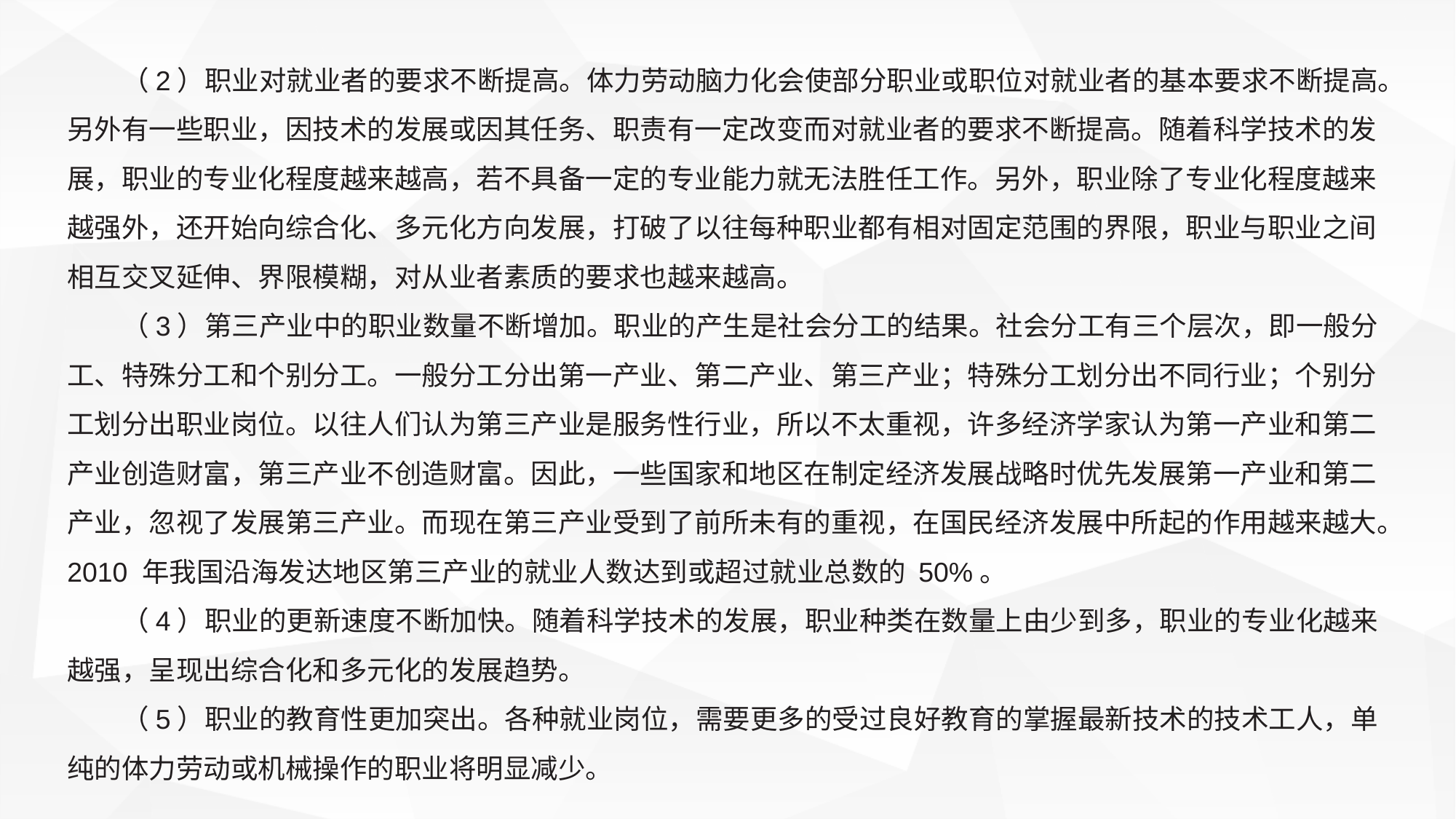

（2）职业对就业者的要求不断提高。体力劳动脑力化会使部分职业或职位对就业者的基本要求不断提高。另外有一些职业，因技术的发展或因其任务、职责有一定改变而对就业者的要求不断提高。随着科学技术的发展，职业的专业化程度越来越高，若不具备一定的专业能力就无法胜任工作。另外，职业除了专业化程度越来越强外，还开始向综合化、多元化方向发展，打破了以往每种职业都有相对固定范围的界限，职业与职业之间相互交叉延伸、界限模糊，对从业者素质的要求也越来越高。
（3）第三产业中的职业数量不断增加。职业的产生是社会分工的结果。社会分工有三个层次，即一般分工、特殊分工和个别分工。一般分工分出第一产业、第二产业、第三产业；特殊分工划分出不同行业；个别分工划分出职业岗位。以往人们认为第三产业是服务性行业，所以不太重视，许多经济学家认为第一产业和第二产业创造财富，第三产业不创造财富。因此，一些国家和地区在制定经济发展战略时优先发展第一产业和第二产业，忽视了发展第三产业。而现在第三产业受到了前所未有的重视，在国民经济发展中所起的作用越来越大。2010 年我国沿海发达地区第三产业的就业人数达到或超过就业总数的 50%。
（4）职业的更新速度不断加快。随着科学技术的发展，职业种类在数量上由少到多，职业的专业化越来越强，呈现出综合化和多元化的发展趋势。
（5）职业的教育性更加突出。各种就业岗位，需要更多的受过良好教育的掌握最新技术的技术工人，单纯的体力劳动或机械操作的职业将明显减少。